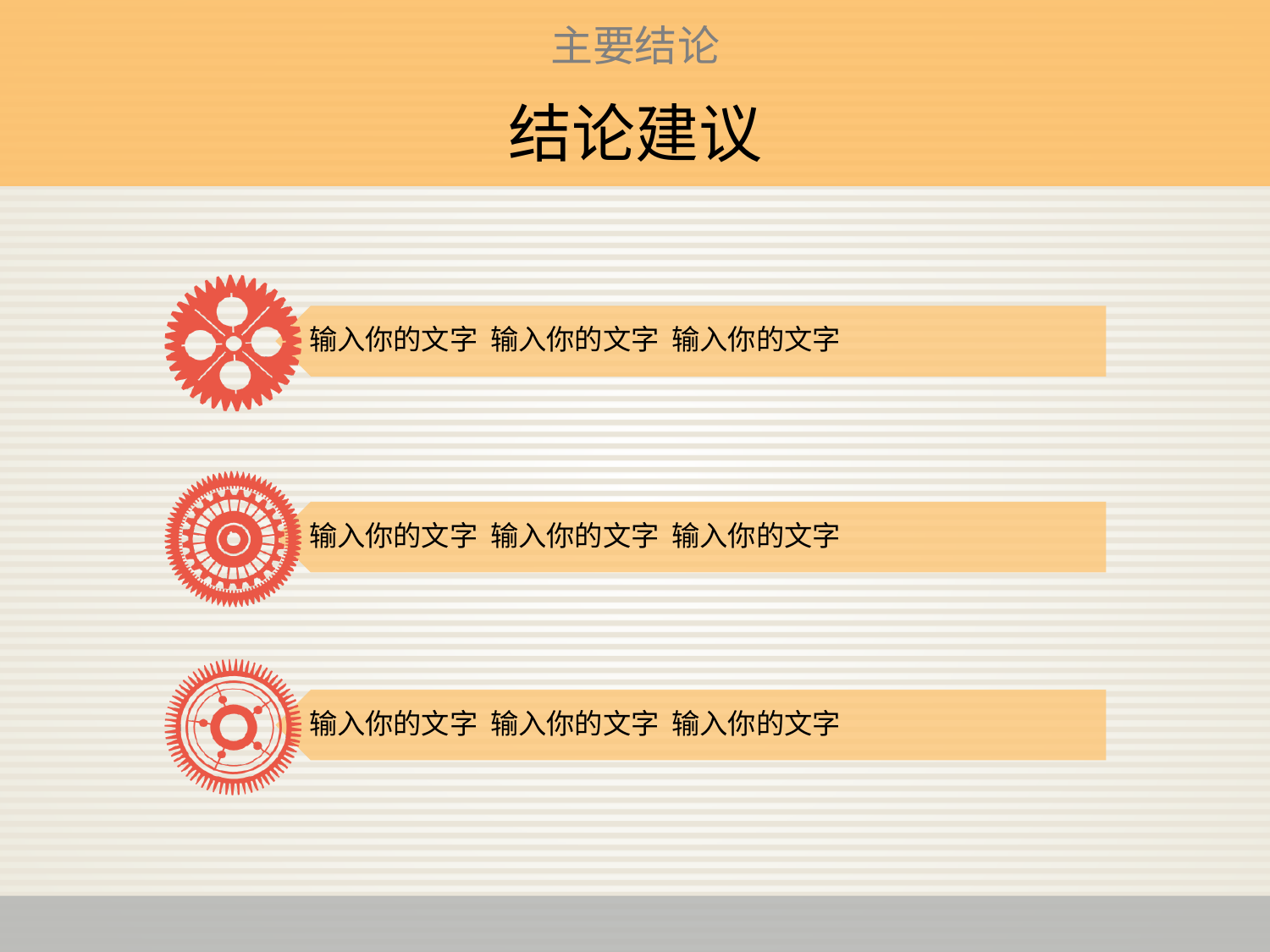

主要结论
# 结论建议
输入你的文字  输入你的文字  输入你的文字
输入你的文字  输入你的文字  输入你的文字
输入你的文字  输入你的文字  输入你的文字